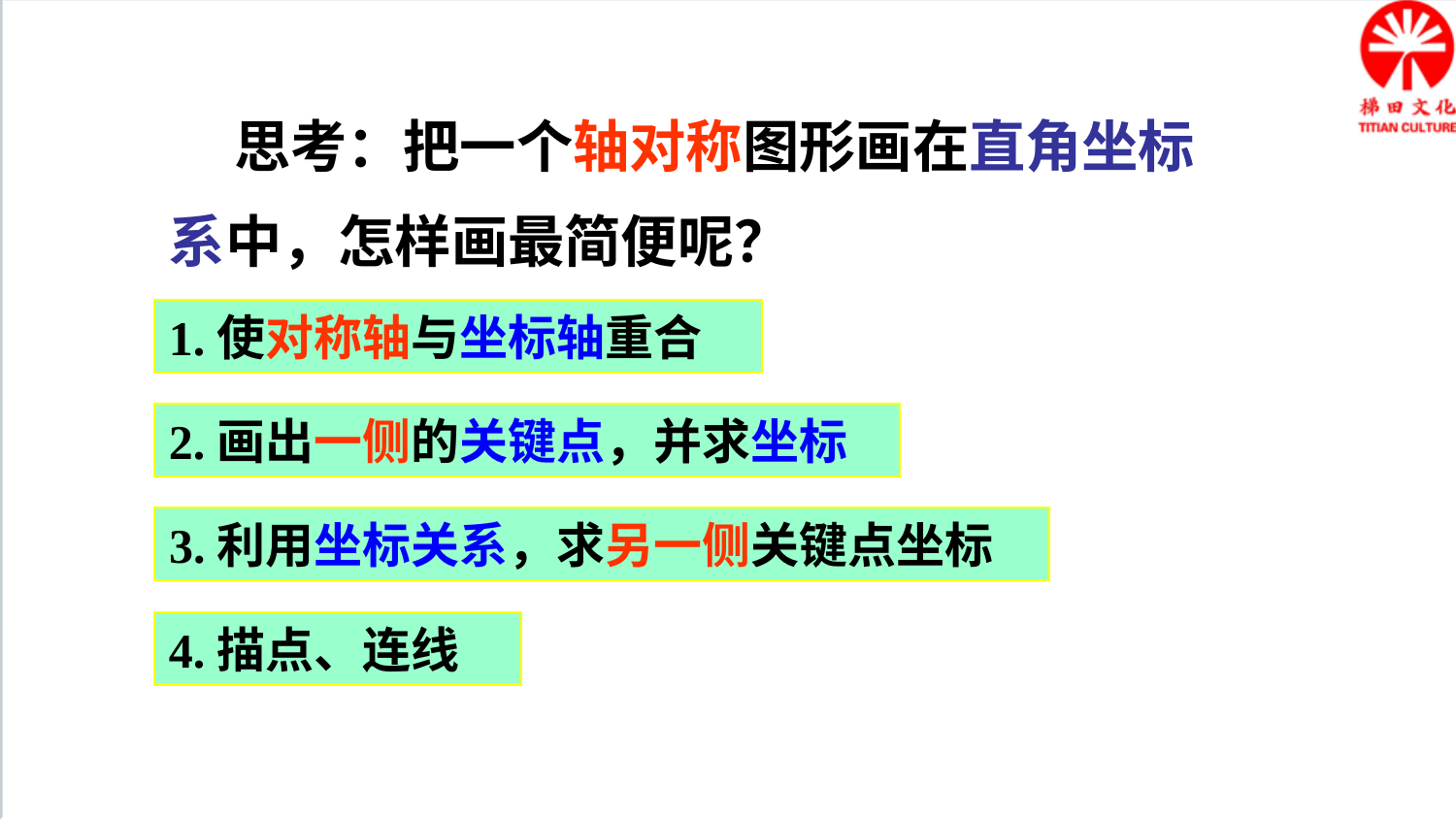

思考：把一个轴对称图形画在直角坐标系中，怎样画最简便呢？
1.使对称轴与坐标轴重合
2.画出一侧的关键点，并求坐标
3.利用坐标关系，求另一侧关键点坐标
4.描点、连线